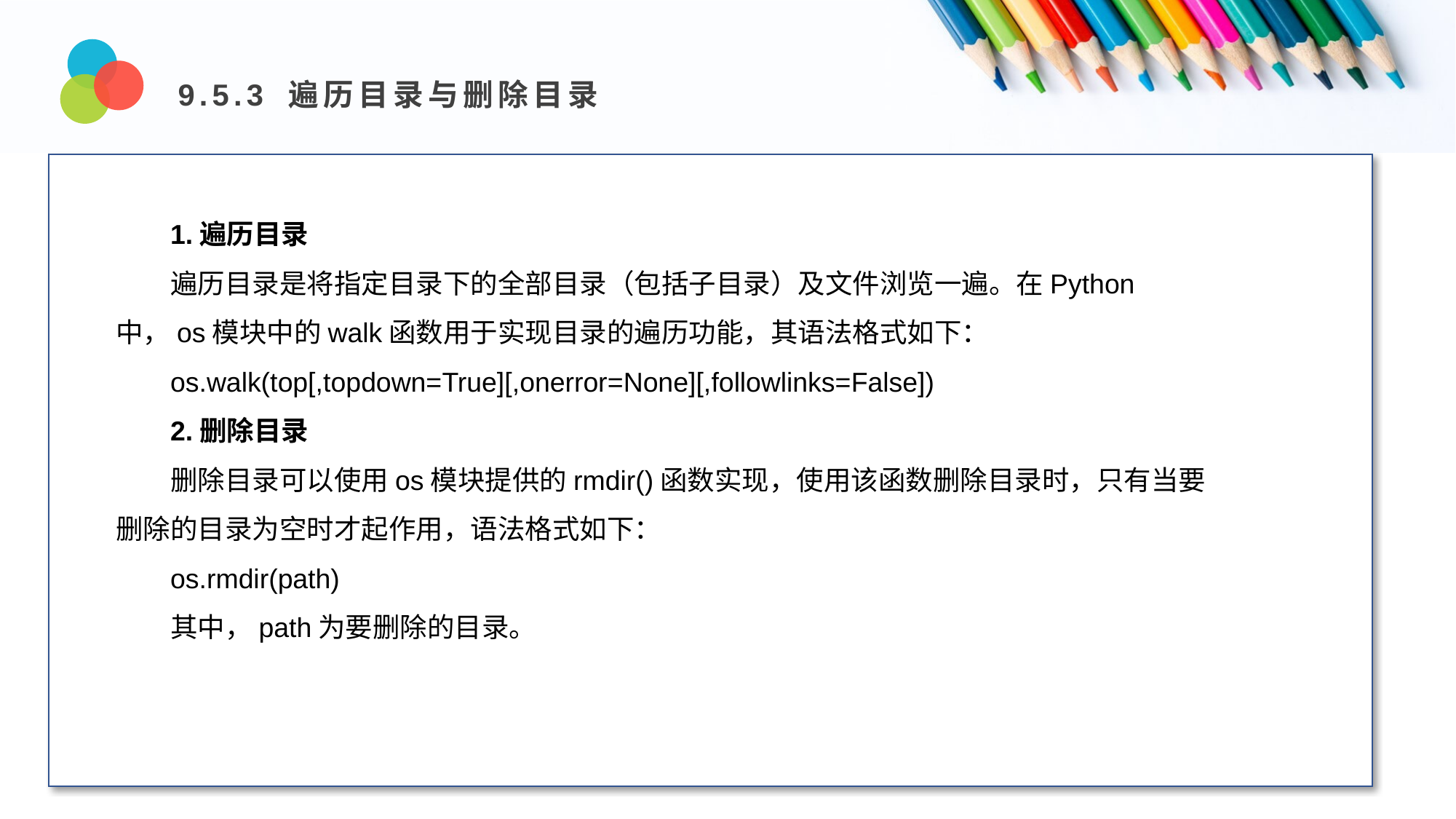

9.5.3 遍历目录与删除目录
1.遍历目录
遍历目录是将指定目录下的全部目录（包括子目录）及文件浏览一遍。在Python中，os模块中的walk函数用于实现目录的遍历功能，其语法格式如下：
os.walk(top[,topdown=True][,onerror=None][,followlinks=False])
1.遍历目录
遍历目录是将指定目录下的全部目录（包括子目录）及文件浏览一遍。在Python中，os模块中的walk函数用于实现目录的遍历功能，其语法格式如下：
os.walk(top[,topdown=True][,onerror=None][,followlinks=False])
2.删除目录
删除目录可以使用os模块提供的rmdir()函数实现，使用该函数删除目录时，只有当要删除的目录为空时才起作用，语法格式如下：
os.rmdir(path)
其中，path为要删除的目录。